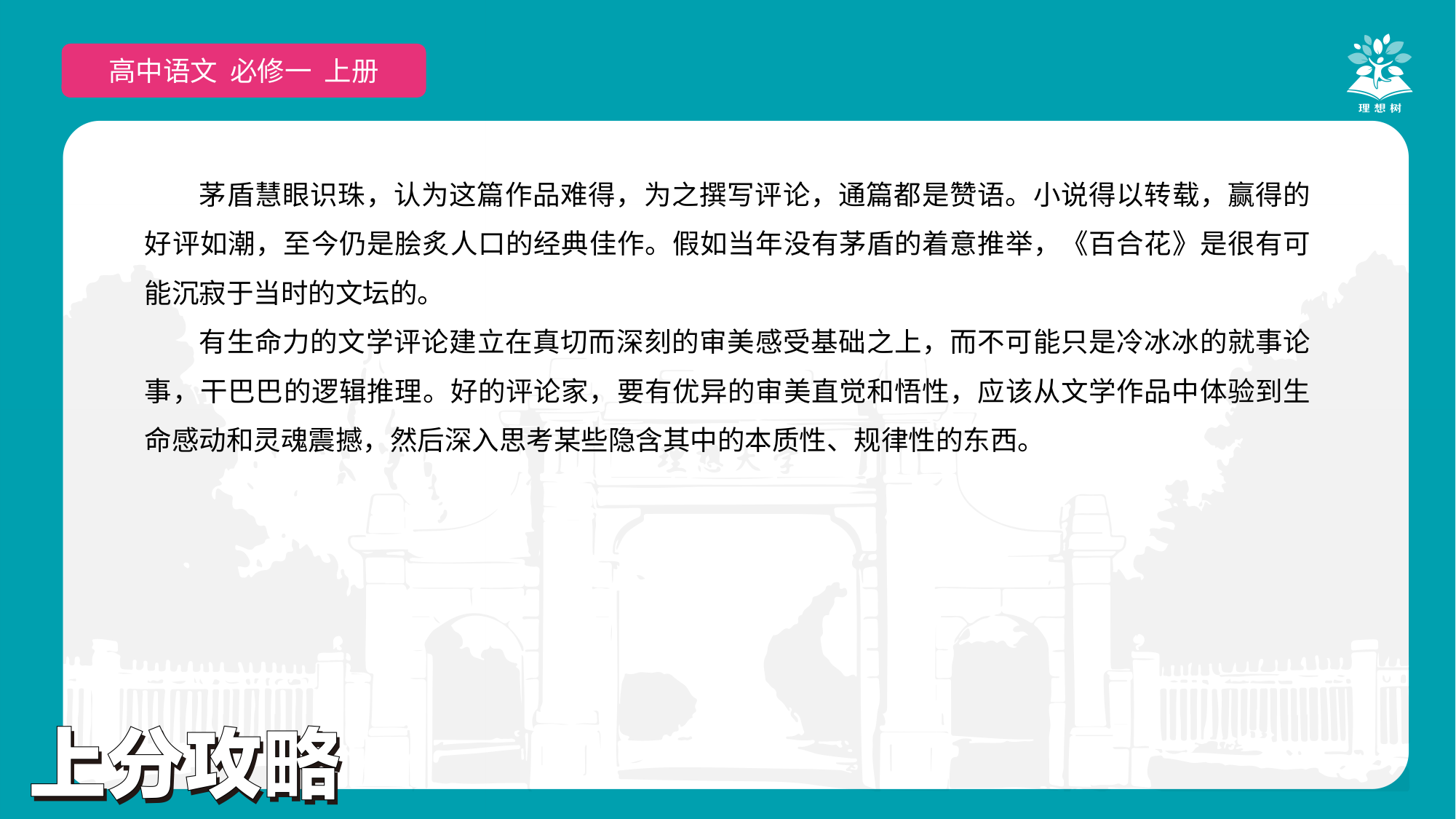

高中语文  选择性必修上
高中语文  必修一  上册
茅盾慧眼识珠，认为这篇作品难得，为之撰写评论，通篇都是赞语。小说得以转载，赢得的好评如潮，至今仍是脍炙人口的经典佳作。假如当年没有茅盾的着意推举，《百合花》是很有可能沉寂于当时的文坛的。
有生命力的文学评论建立在真切而深刻的审美感受基础之上，而不可能只是冷冰冰的就事论事，干巴巴的逻辑推理。好的评论家，要有优异的审美直觉和悟性，应该从文学作品中体验到生命感动和灵魂震撼，然后深入思考某些隐含其中的本质性、规律性的东西。